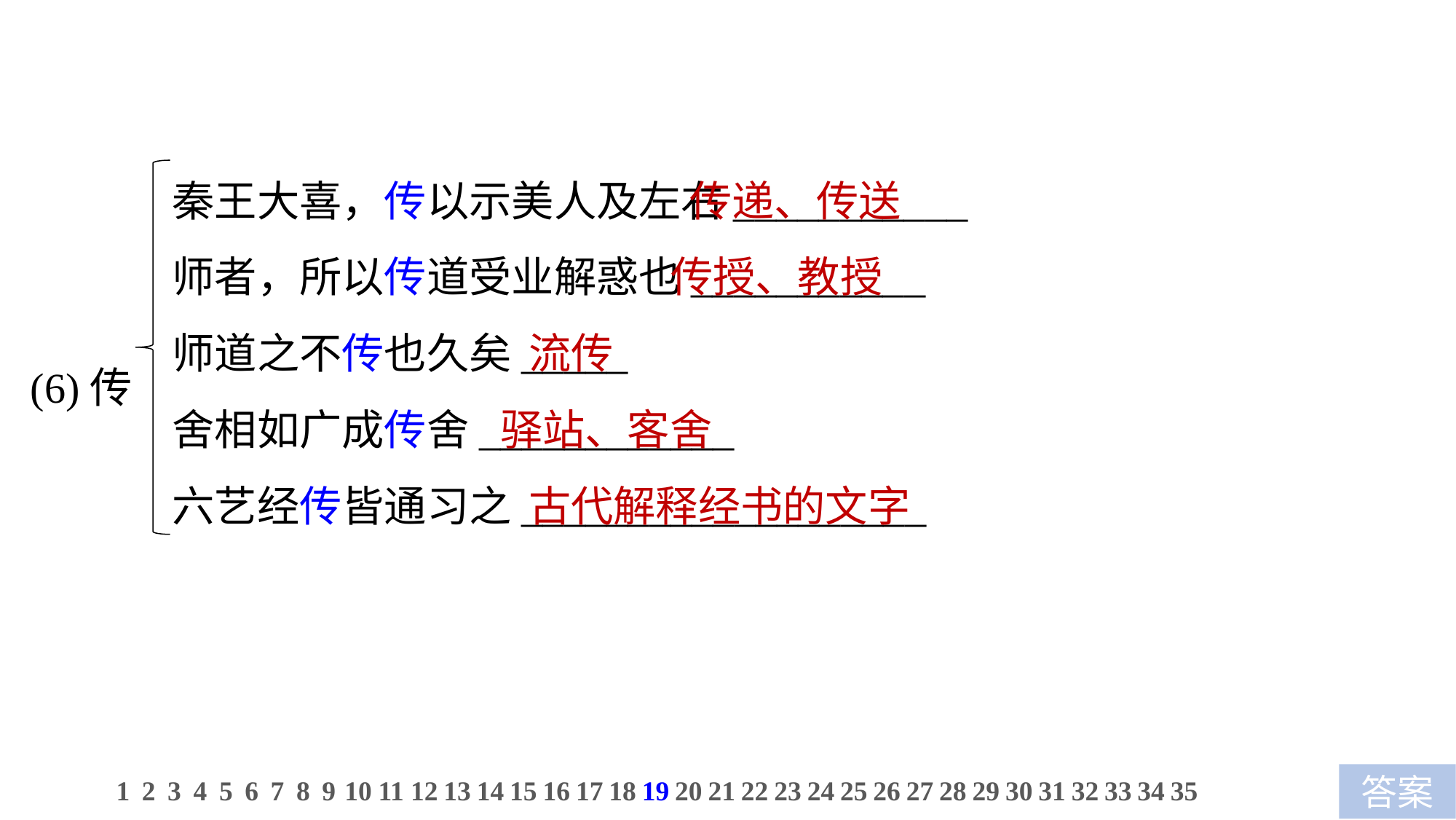

秦王大喜，传以示美人及左右___________
师者，所以传道受业解惑也___________
师道之不传也久矣_____
舍相如广成传舍____________
六艺经传皆通习之___________________
                     传递、传送
                   传授、教授
    流传
 驿站、客舍
    古代解释经书的文字

(6)传
1
2
3
4
5
6
7
8
9
10
11
12
13
14
15
16
17
18
19
20
21
22
23
24
25
26
27
28
29
30
31
32
33
34
35
答案